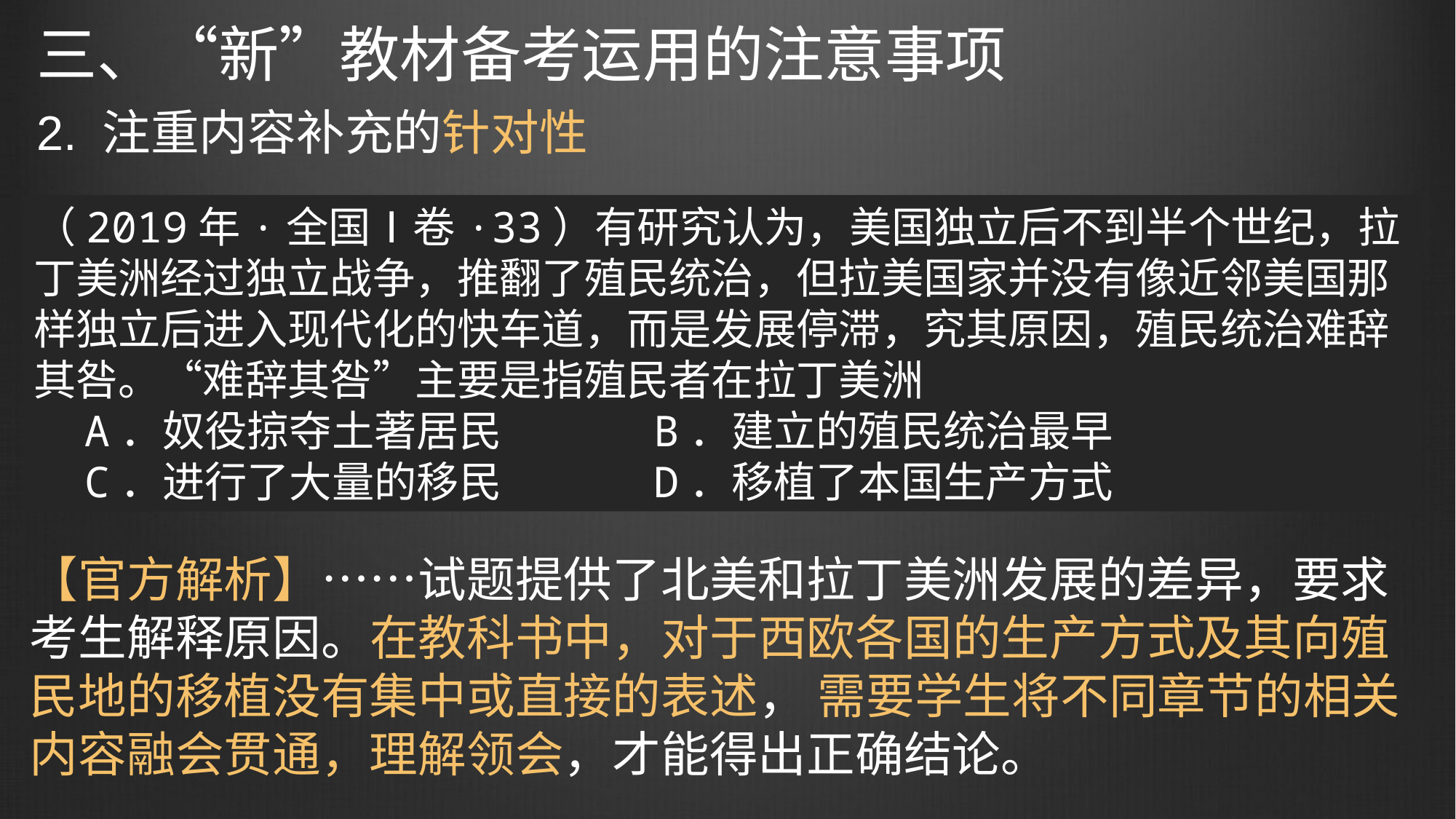

三、“新”教材备考运用的注意事项
2. 注重内容补充的针对性
（2019年·全国Ⅰ卷·33）有研究认为，美国独立后不到半个世纪，拉丁美洲经过独立战争，推翻了殖民统治，但拉美国家并没有像近邻美国那样独立后进入现代化的快车道，而是发展停滞，究其原因，殖民统治难辞其咎。“难辞其咎”主要是指殖民者在拉丁美洲
  A．奴役掠夺土著居民               B．建立的殖民统治最早
  C．进行了大量的移民               D．移植了本国生产方式
【官方解析】……试题提供了北美和拉丁美洲发展的差异，要求考生解释原因。在教科书中，对于西欧各国的生产方式及其向殖民地的移植没有集中或直接的表述， 需要学生将不同章节的相关内容融会贯通，理解领会，才能得出正确结论。